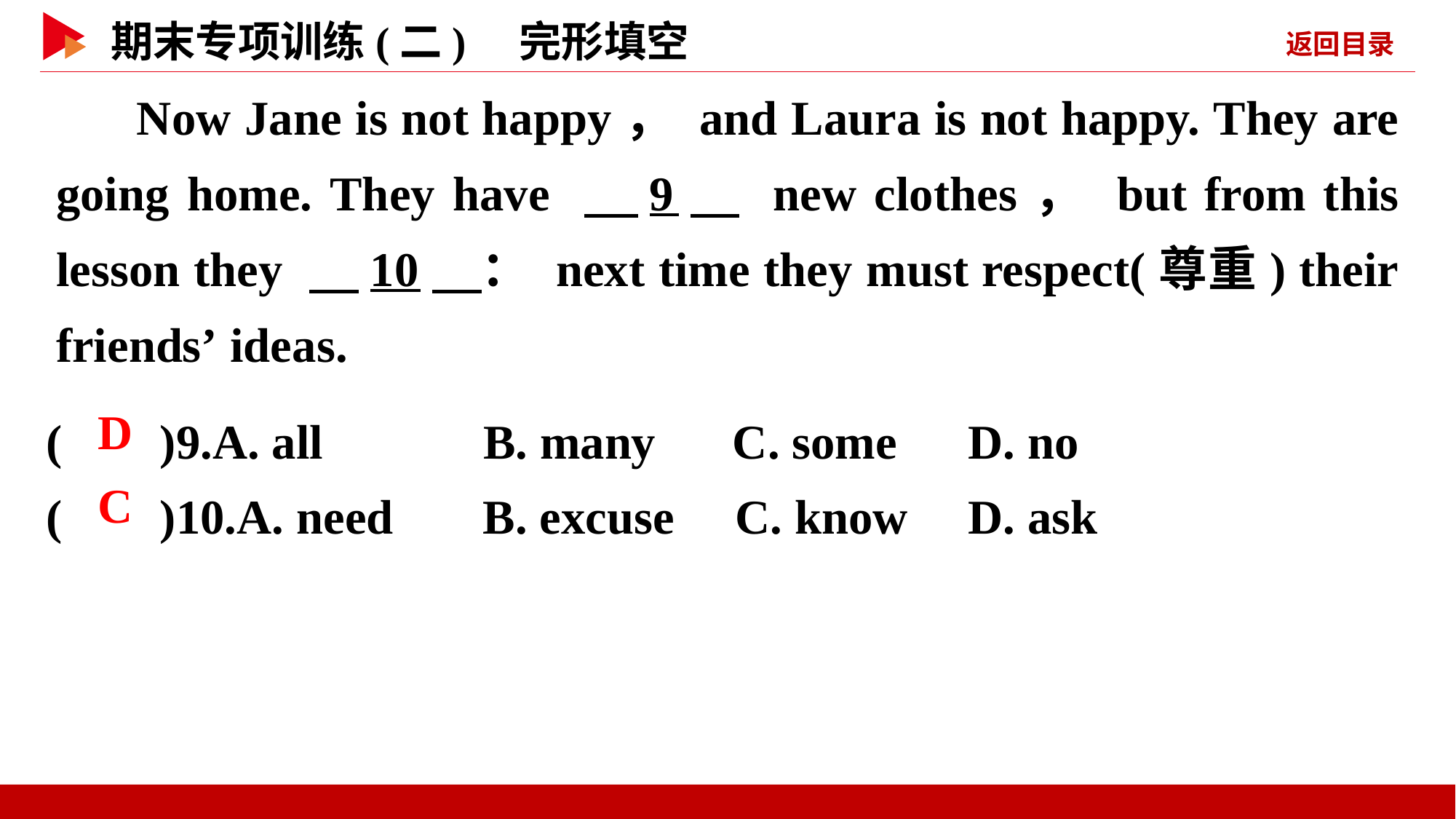

Now Jane is not happy， and Laura is not happy. They are going home. They have 　9　 new clothes， but from this lesson they 　10　： next time they must respect(尊重) their friends’ ideas.
(        )9.A. all	         B. many       C. some	    D. no
(        )10.A. need	B. excuse     C. know	    D. ask
   D
   C